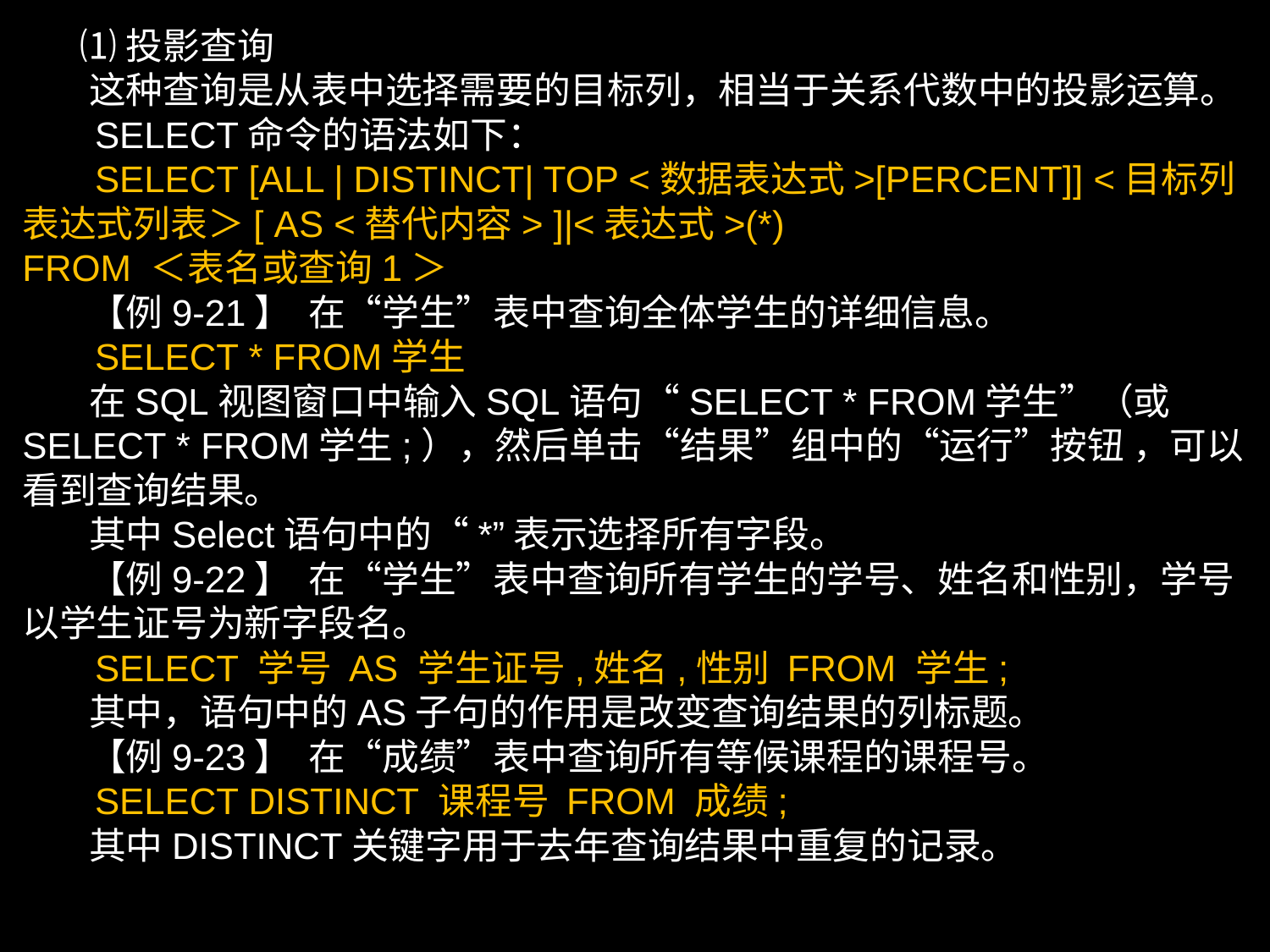

⑴投影查询
       这种查询是从表中选择需要的目标列，相当于关系代数中的投影运算。
       SELECT命令的语法如下：
       SELECT [ALL | DISTINCT| TOP <数据表达式>[PERCENT]] <目标列表达式列表＞[ AS <替代内容> ]|<表达式>(*)
FROM ＜表名或查询1＞
       【例9-21】  在“学生”表中查询全体学生的详细信息。
       SELECT * FROM学生
       在SQL视图窗口中输入SQL语句“SELECT * FROM学生”（或 SELECT * FROM学生;），然后单击“结果”组中的“运行”按钮 ，可以看到查询结果。
       其中Select语句中的“*”表示选择所有字段。
       【例9-22】  在“学生”表中查询所有学生的学号、姓名和性别，学号以学生证号为新字段名。
       SELECT 学号 AS 学生证号,姓名,性别 FROM 学生;
       其中，语句中的AS子句的作用是改变查询结果的列标题。
       【例9-23】  在“成绩”表中查询所有等候课程的课程号。
       SELECT DISTINCT 课程号 FROM 成绩;
       其中DISTINCT关键字用于去年查询结果中重复的记录。